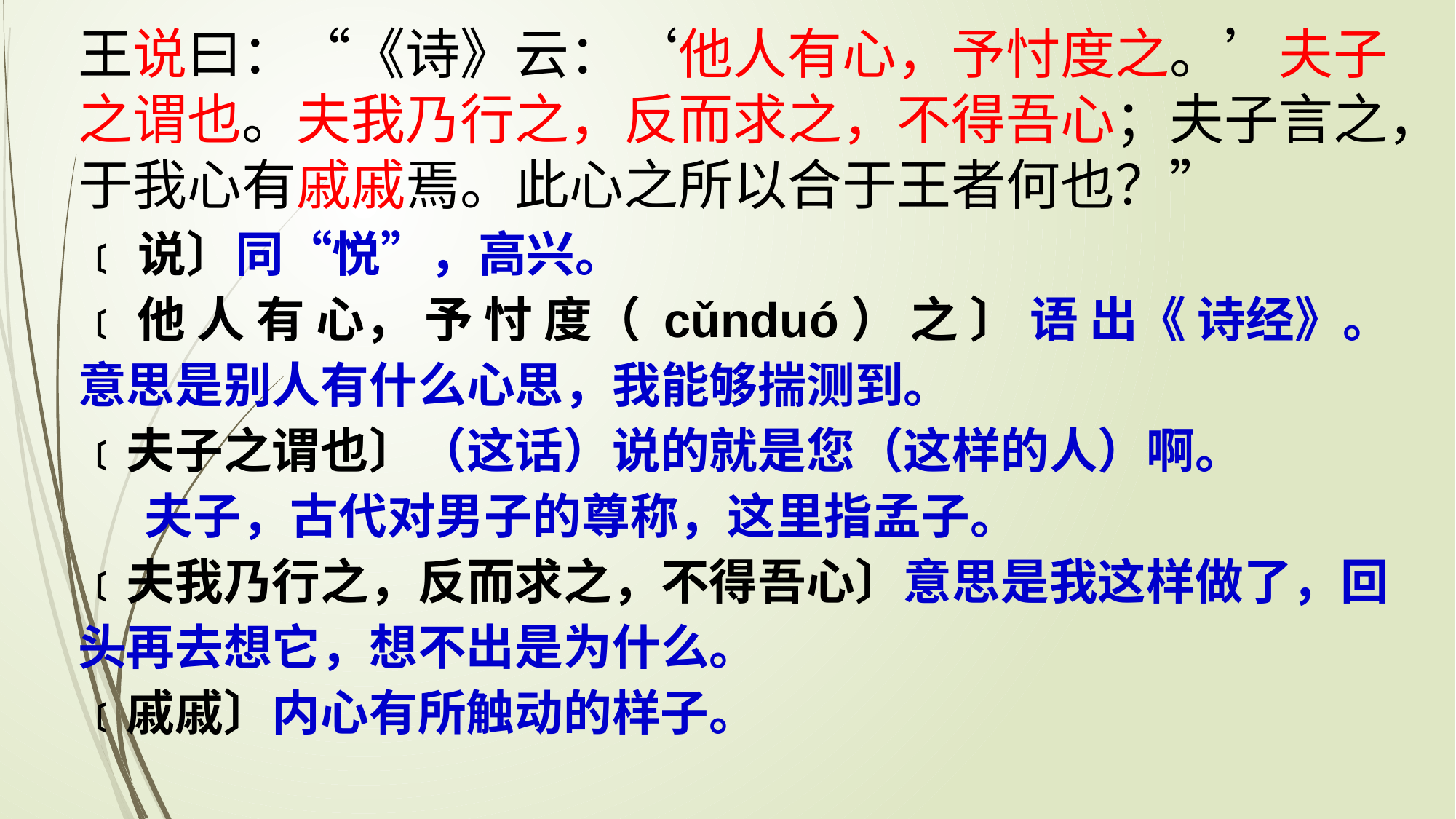

王说曰：“《诗》云：‘他人有心，予忖度之。’夫子之谓也。夫我乃行之，反而求之，不得吾心；夫子言之，于我心有戚戚焉。此心之所以合于王者何也？”
﹝说〕同“悦”，高兴。
﹝ 他 人 有 心， 予 忖 度（ cǔnduó） 之 〕 语 出《 诗经》。意思是别人有什么心思，我能够揣测到。
﹝夫子之谓也〕（这话）说的就是您（这样的人）啊。
      夫子，古代对男子的尊称，这里指孟子。
﹝夫我乃行之，反而求之，不得吾心〕意思是我这样做了，回头再去想它，想不出是为什么。
﹝戚戚〕内心有所触动的样子。